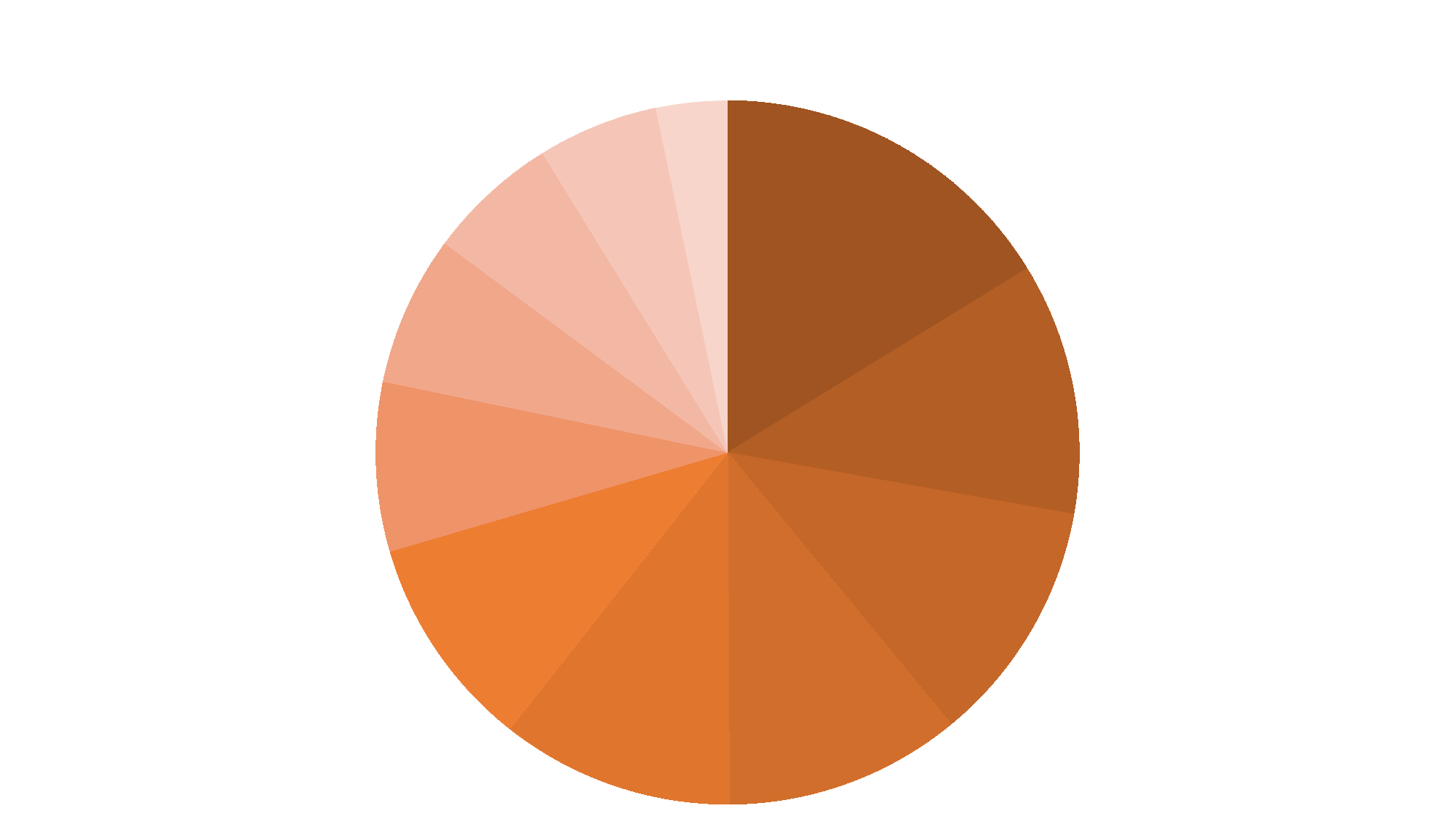

### Chart

| Category | 列1 | 列2 | 列3 | 列4 | 列5 | 列6 | 列7 | 列8 | 列9 | 列10 | 列11 |
|---|---|---|---|---|---|---|---|---|---|---|---|
| 比例1 | 94.0 | 94.0 | 94.0 | 94.0 | 94.0 | 94.0 | 94.0 | 94.0 | 94.0 | 94.0 | 94.0 |
| 比例2 | 67.0 | 67.0 | 67.0 | 67.0 | 67.0 | 67.0 | 67.0 | 67.0 | 67.0 | 67.0 | 67.0 |
| 比例3 | 65.0 | 65.0 | 65.0 | 65.0 | 65.0 | 65.0 | 65.0 | 65.0 | 65.0 | 65.0 | 65.0 |
| 比例4 | 63.0 | 63.0 | 63.0 | 63.0 | 63.0 | 63.0 | 63.0 | 63.0 | 63.0 | 63.0 | 63.0 |
| 比例5 | 62.0 | 62.0 | 62.0 | 62.0 | 62.0 | 62.0 | 62.0 | 62.0 | 62.0 | 62.0 | 62.0 |
| 比例6 | 57.0 | 57.0 | 57.0 | 57.0 | 57.0 | 57.0 | 57.0 | 57.0 | 57.0 | 57.0 | 57.0 |
| 比例7 | 45.0 | 45.0 | 45.0 | 45.0 | 45.0 | 45.0 | 45.0 | 45.0 | 45.0 | 45.0 | 45.0 |
| 比例8 | 40.0 | 40.0 | 40.0 | 40.0 | 40.0 | 40.0 | 40.0 | 40.0 | 40.0 | 40.0 | 40.0 |
| 比例9 | 35.0 | 35.0 | 35.0 | 35.0 | 35.0 | 35.0 | 35.0 | 35.0 | 35.0 | 35.0 | 35.0 |
| 比例10 | 32.0 | 32.0 | 32.0 | 32.0 | 32.0 | 32.0 | 32.0 | 32.0 | 32.0 | 32.0 | 32.0 |
| 比例11 | 19.0 | 19.0 | 19.0 | 19.0 | 19.0 | 19.0 | 19.0 | 19.0 | 19.0 | 19.0 | 19.0 |